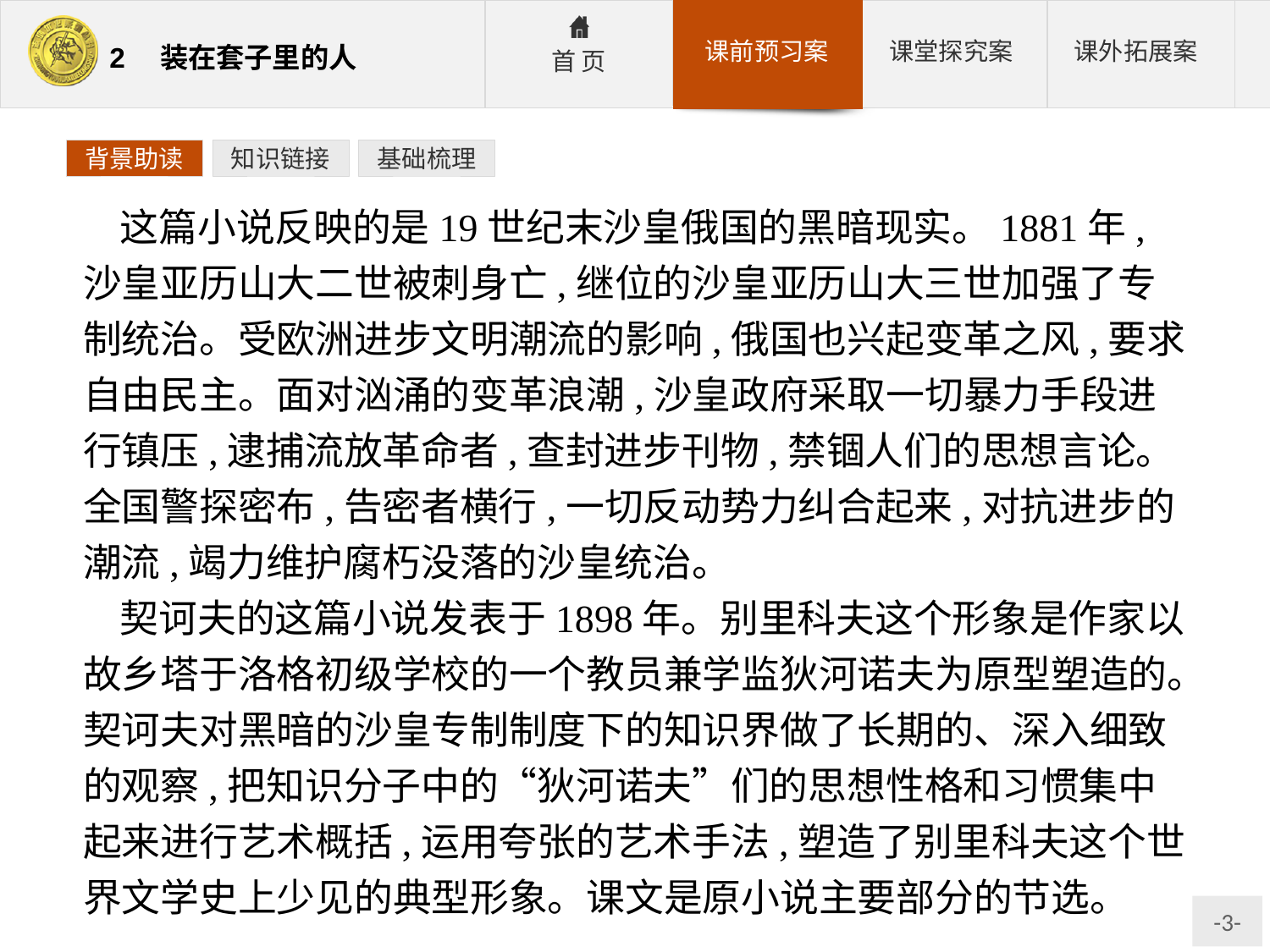

背景助读
知识链接
基础梳理
这篇小说反映的是19世纪末沙皇俄国的黑暗现实。1881年,沙皇亚历山大二世被刺身亡,继位的沙皇亚历山大三世加强了专制统治。受欧洲进步文明潮流的影响,俄国也兴起变革之风,要求自由民主。面对汹涌的变革浪潮,沙皇政府采取一切暴力手段进行镇压,逮捕流放革命者,查封进步刊物,禁锢人们的思想言论。全国警探密布,告密者横行,一切反动势力纠合起来,对抗进步的潮流,竭力维护腐朽没落的沙皇统治。
契诃夫的这篇小说发表于1898年。别里科夫这个形象是作家以故乡塔于洛格初级学校的一个教员兼学监狄河诺夫为原型塑造的。契诃夫对黑暗的沙皇专制制度下的知识界做了长期的、深入细致的观察,把知识分子中的“狄河诺夫”们的思想性格和习惯集中起来进行艺术概括,运用夸张的艺术手法,塑造了别里科夫这个世界文学史上少见的典型形象。课文是原小说主要部分的节选。